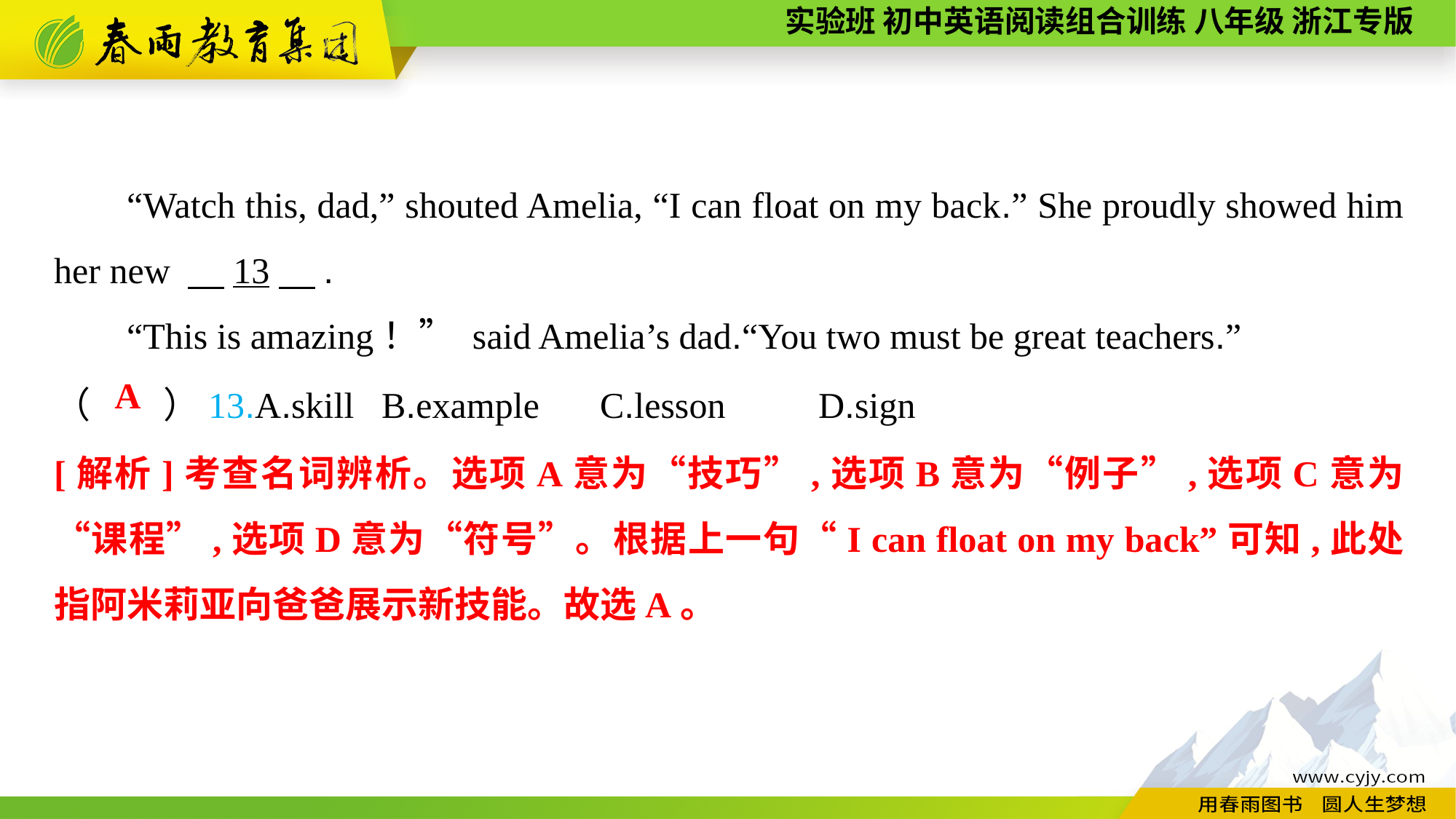

“Watch this, dad,” shouted Amelia, “I can float on my back.” She proudly showed him her new 　13　.
“This is amazing！” said Amelia’s dad.“You two must be great teachers.”
（　　）13.A.skill	B.example	C.lesson	D.sign
A
[解析]考查名词辨析。选项A意为“技巧”,选项B意为“例子”,选项C意为“课程”,选项D意为“符号”。根据上一句“I can float on my back”可知,此处指阿米莉亚向爸爸展示新技能。故选A。